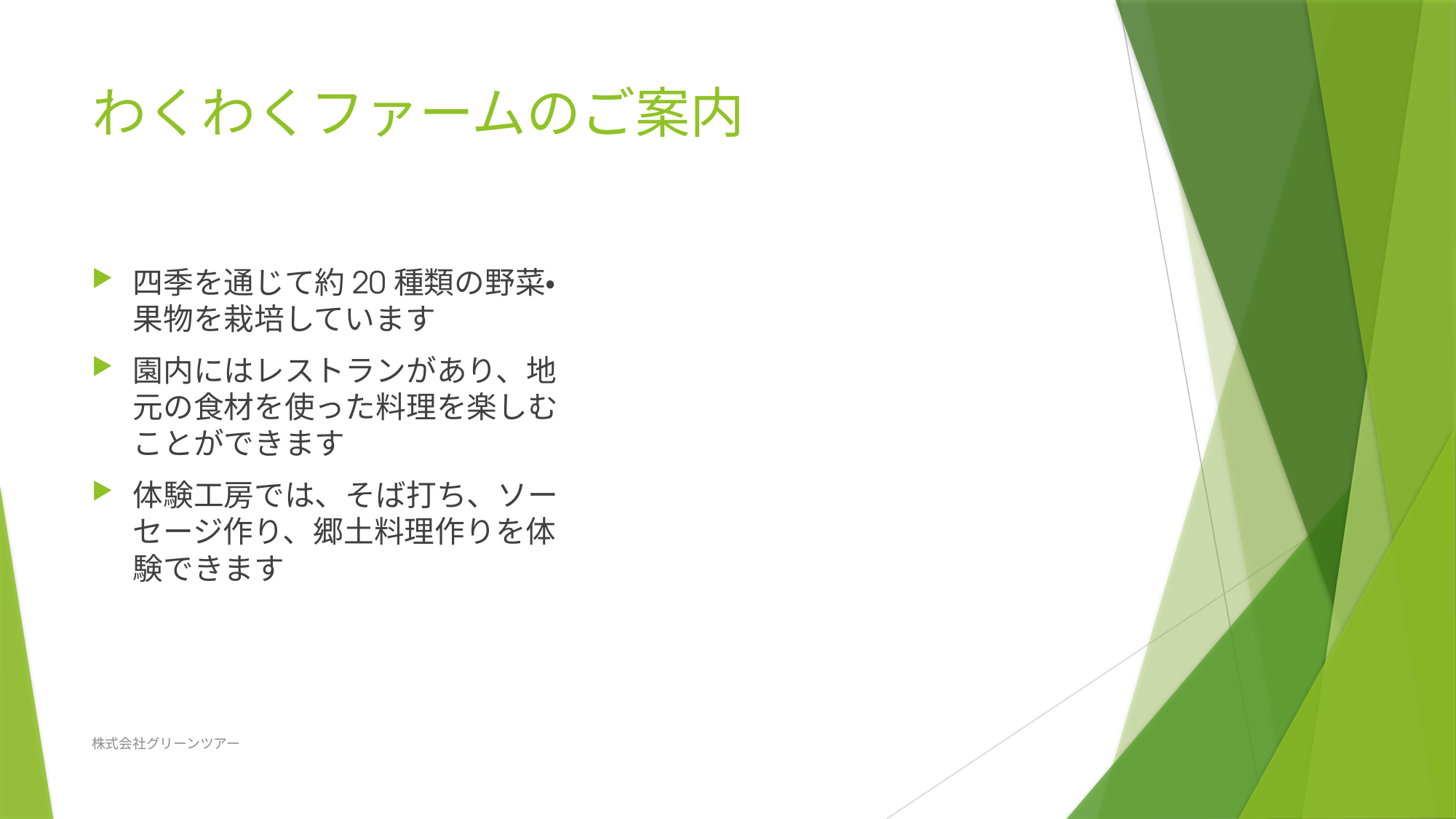

# わくわくファームのご案内
四季を通じて約20種類の野菜・果物を栽培しています
園内にはレストランがあり、地元の食材を使った料理を楽しむことができます
体験工房では、そば打ち、ソーセージ作り、郷土料理作りを体験できます

株式会社グリーンツアー